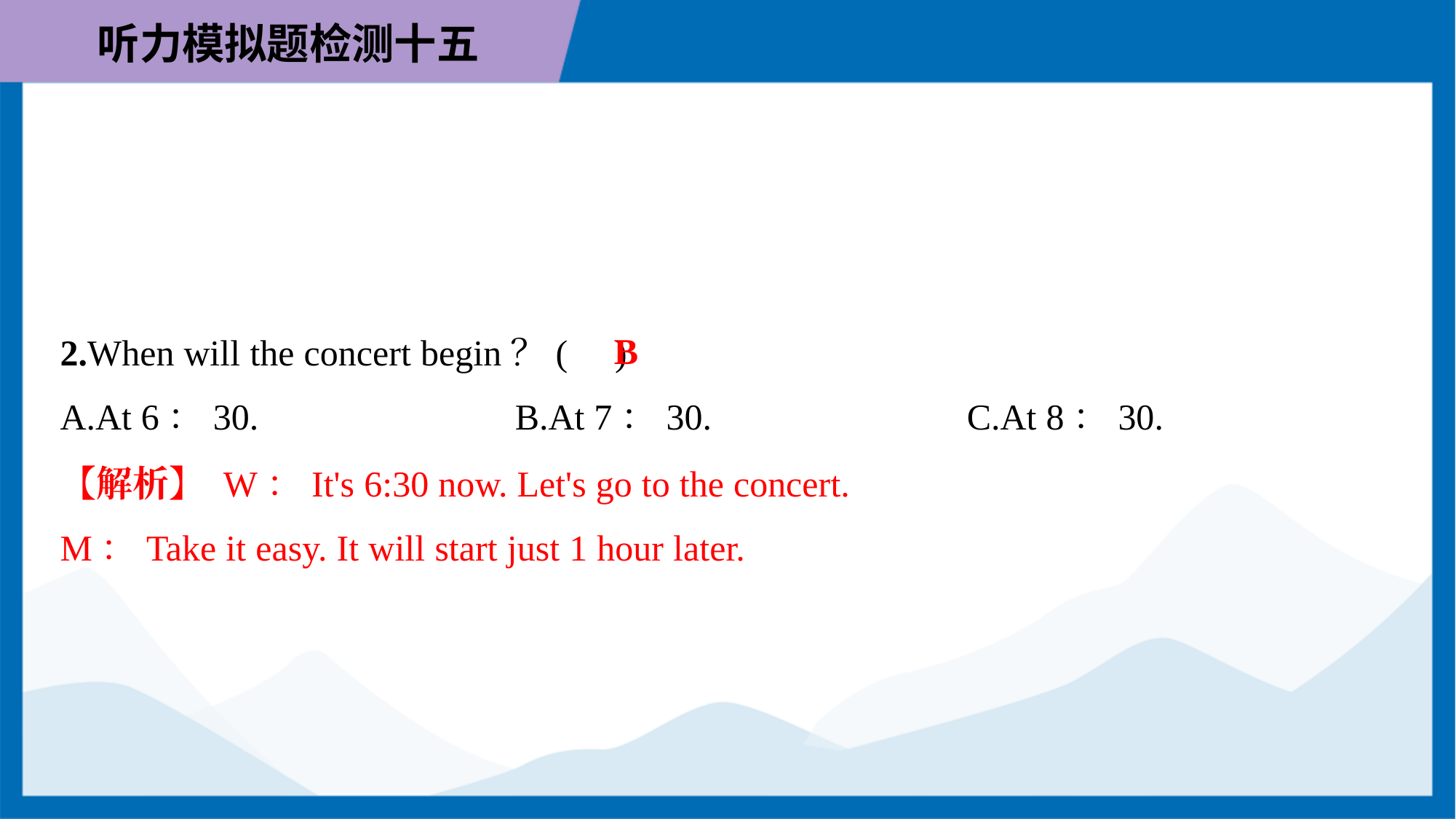

B
2.When will the concert begin？(     )
A.At 6：30.	B.At 7：30.	C.At 8：30.
【解析】 W：It's 6:30 now. Let's go to the concert.
M：Take it easy. It will start just 1 hour later.